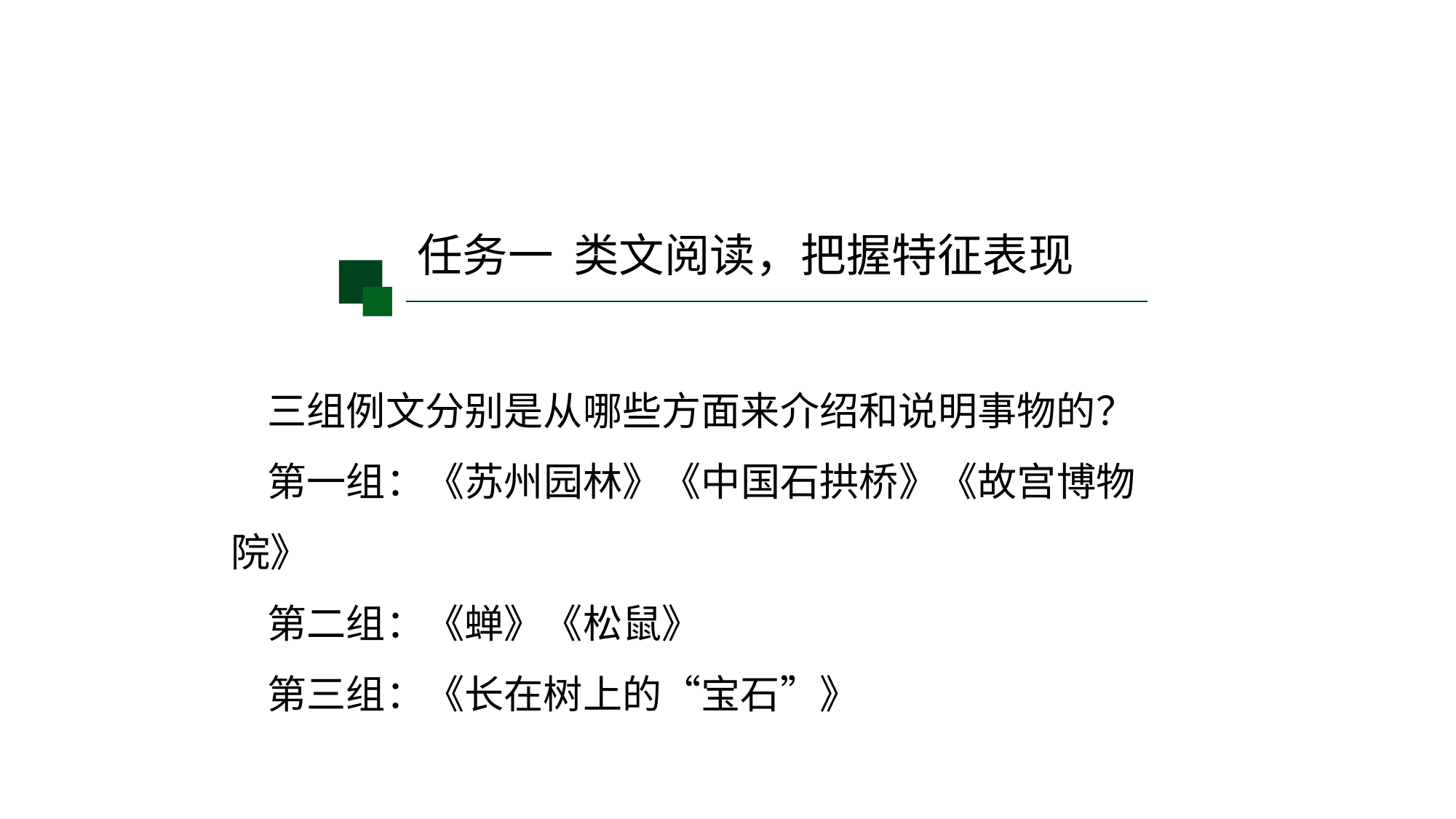

任务一  类文阅读，把握特征表现

三组例文分别是从哪些方面来介绍和说明事物的？
第一组：《苏州园林》《中国石拱桥》《故宫博物院》
第二组：《蝉》《松鼠》
第三组：《长在树上的“宝石”》